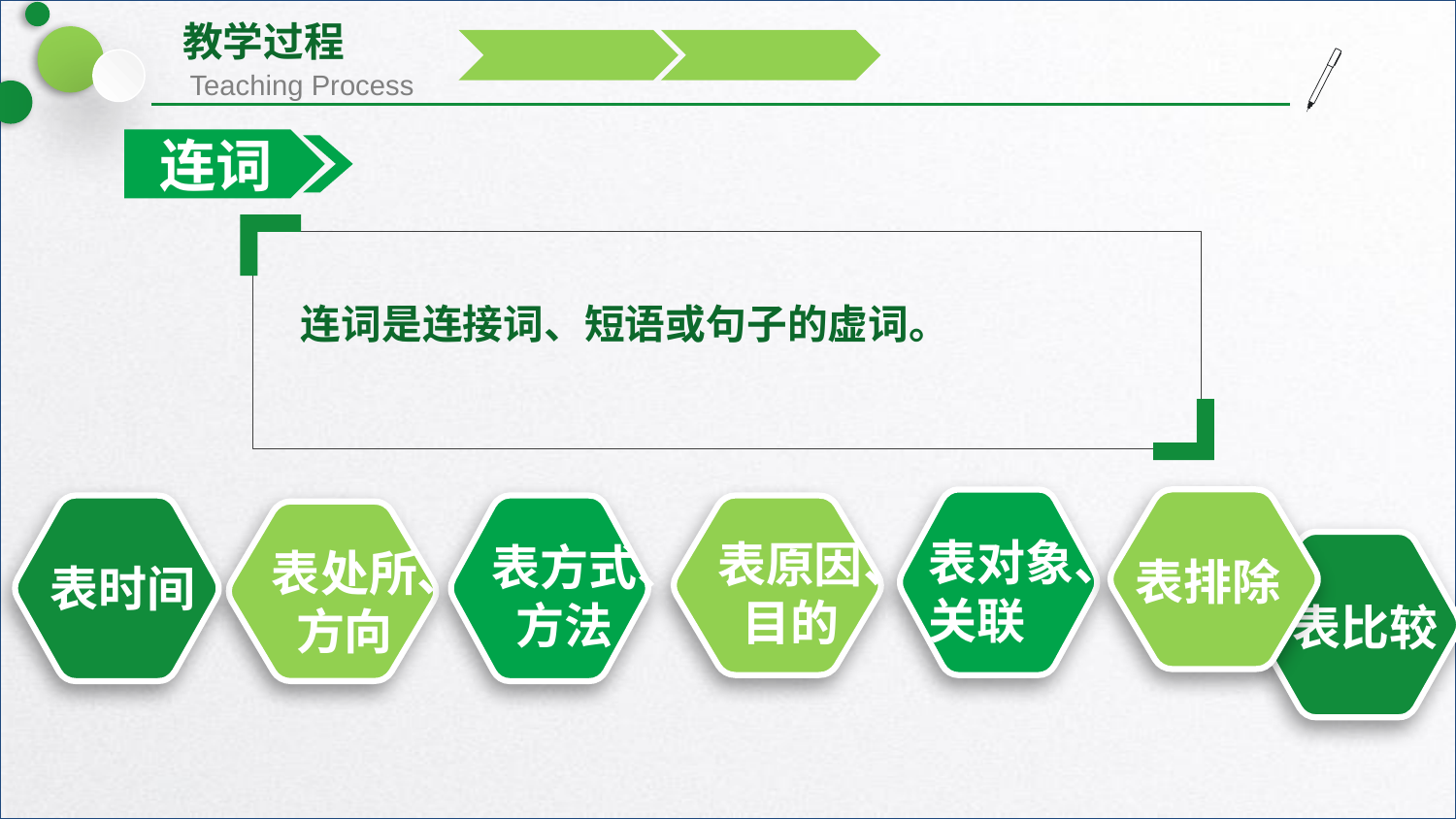

连词

连词是连接词、短语或句子的虚词。

表对象、关联

表原因、目的
表方式、
方法
表处所、方向
表排除
表时间
表比较